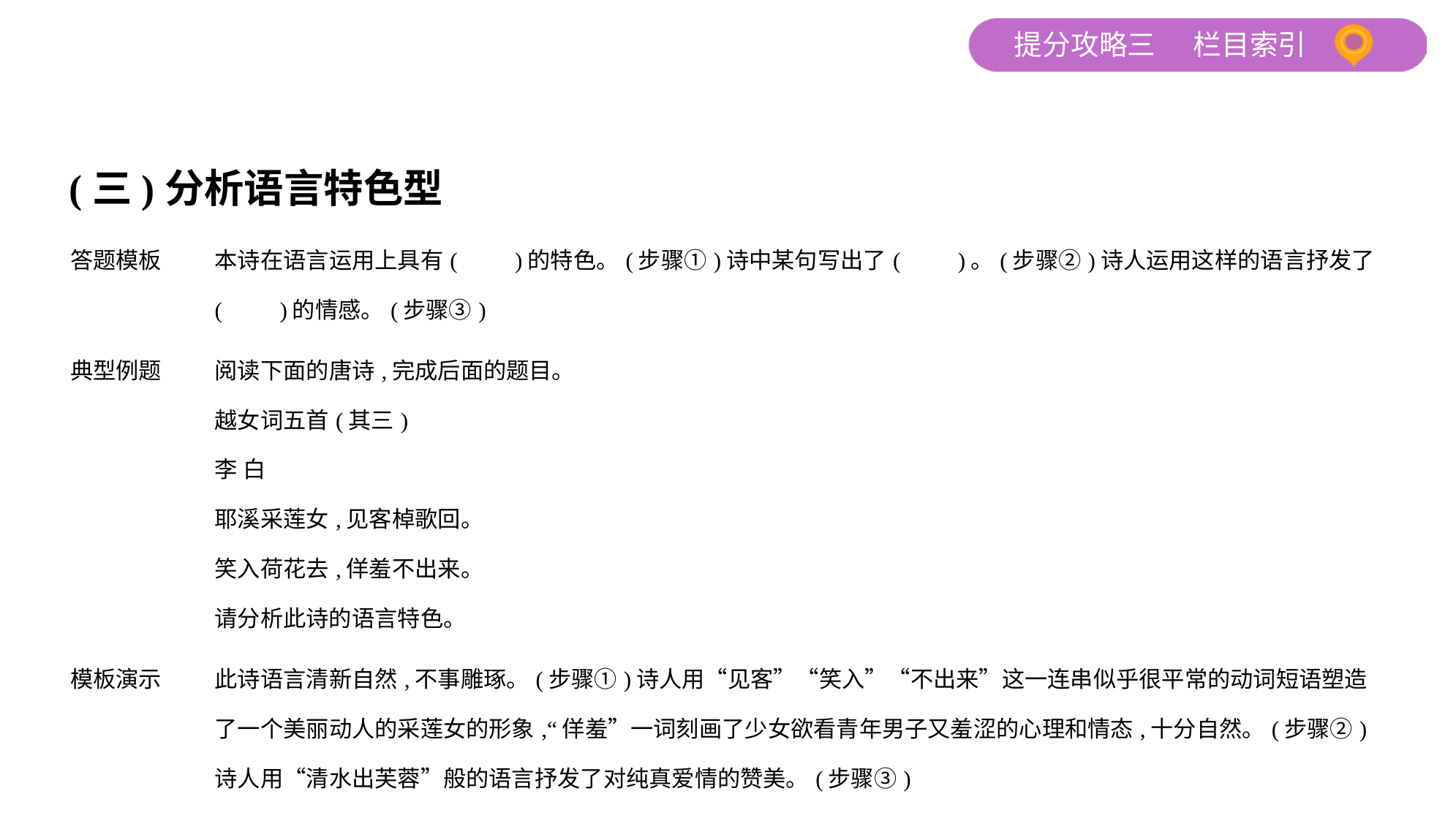

(三)分析语言特色型
| 答题模板 | 本诗在语言运用上具有(　　)的特色。(步骤①)诗中某句写出了(　　)。(步骤②)诗人运用这样的语言抒发了(　　)的情感。(步骤③) |
| --- | --- |
| 典型例题 | 阅读下面的唐诗,完成后面的题目。 越女词五首(其三) 李 白 耶溪采莲女,见客棹歌回。 笑入荷花去,佯羞不出来。 请分析此诗的语言特色。 |
| 模板演示 | 此诗语言清新自然,不事雕琢。(步骤①)诗人用“见客”“笑入”“不出来”这一连串似乎很平常的动词短语塑造了一个美丽动人的采莲女的形象,“佯羞”一词刻画了少女欲看青年男子又羞涩的心理和情态,十分自然。(步骤②)诗人用“清水出芙蓉”般的语言抒发了对纯真爱情的赞美。(步骤③) |